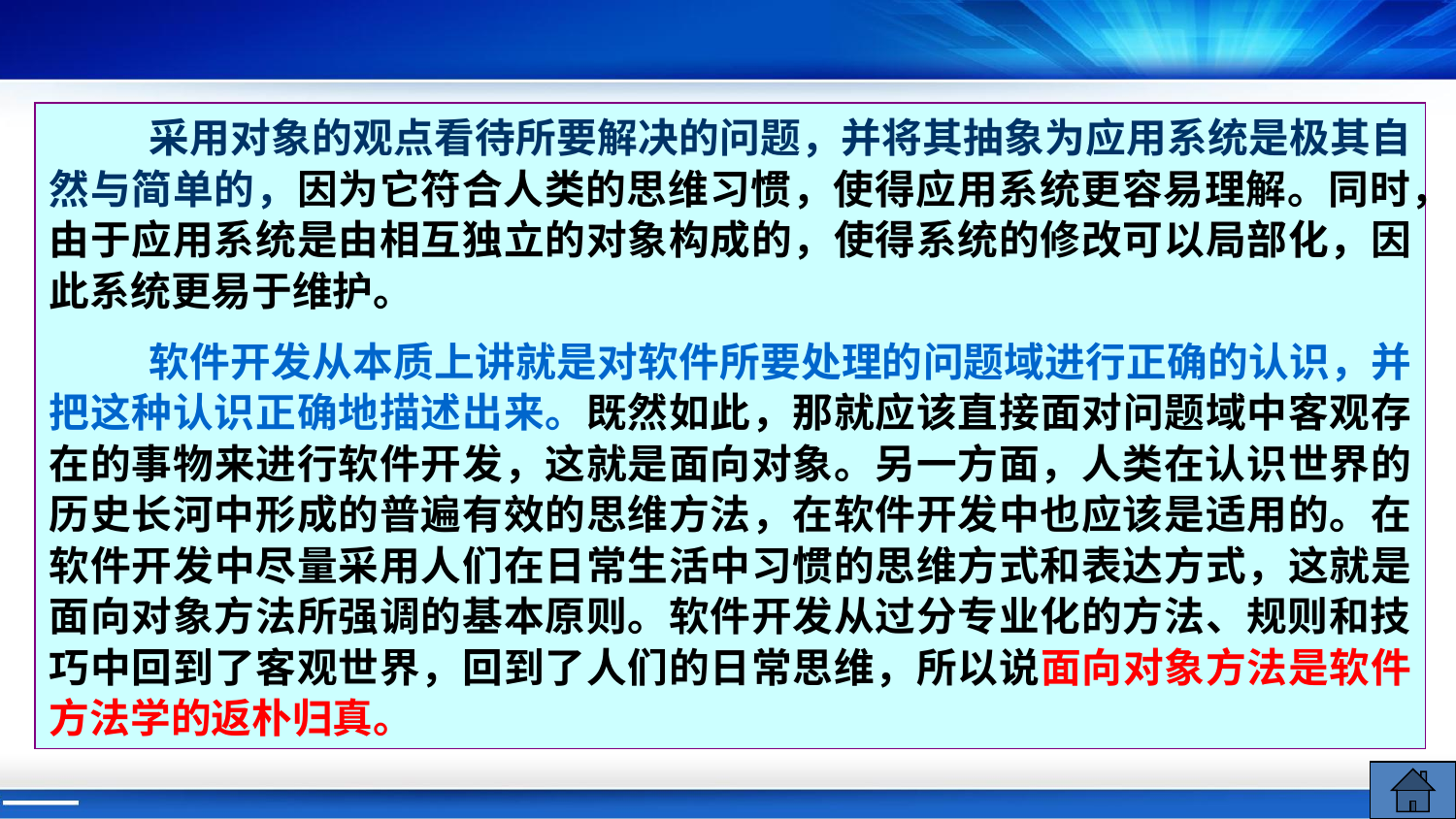

采用对象的观点看待所要解决的问题，并将其抽象为应用系统是极其自然与简单的，因为它符合人类的思维习惯，使得应用系统更容易理解。同时，由于应用系统是由相互独立的对象构成的，使得系统的修改可以局部化，因此系统更易于维护。
软件开发从本质上讲就是对软件所要处理的问题域进行正确的认识，并把这种认识正确地描述出来。既然如此，那就应该直接面对问题域中客观存在的事物来进行软件开发，这就是面向对象。另一方面，人类在认识世界的历史长河中形成的普遍有效的思维方法，在软件开发中也应该是适用的。在软件开发中尽量采用人们在日常生活中习惯的思维方式和表达方式，这就是面向对象方法所强调的基本原则。软件开发从过分专业化的方法、规则和技巧中回到了客观世界，回到了人们的日常思维，所以说面向对象方法是软件方法学的返朴归真。